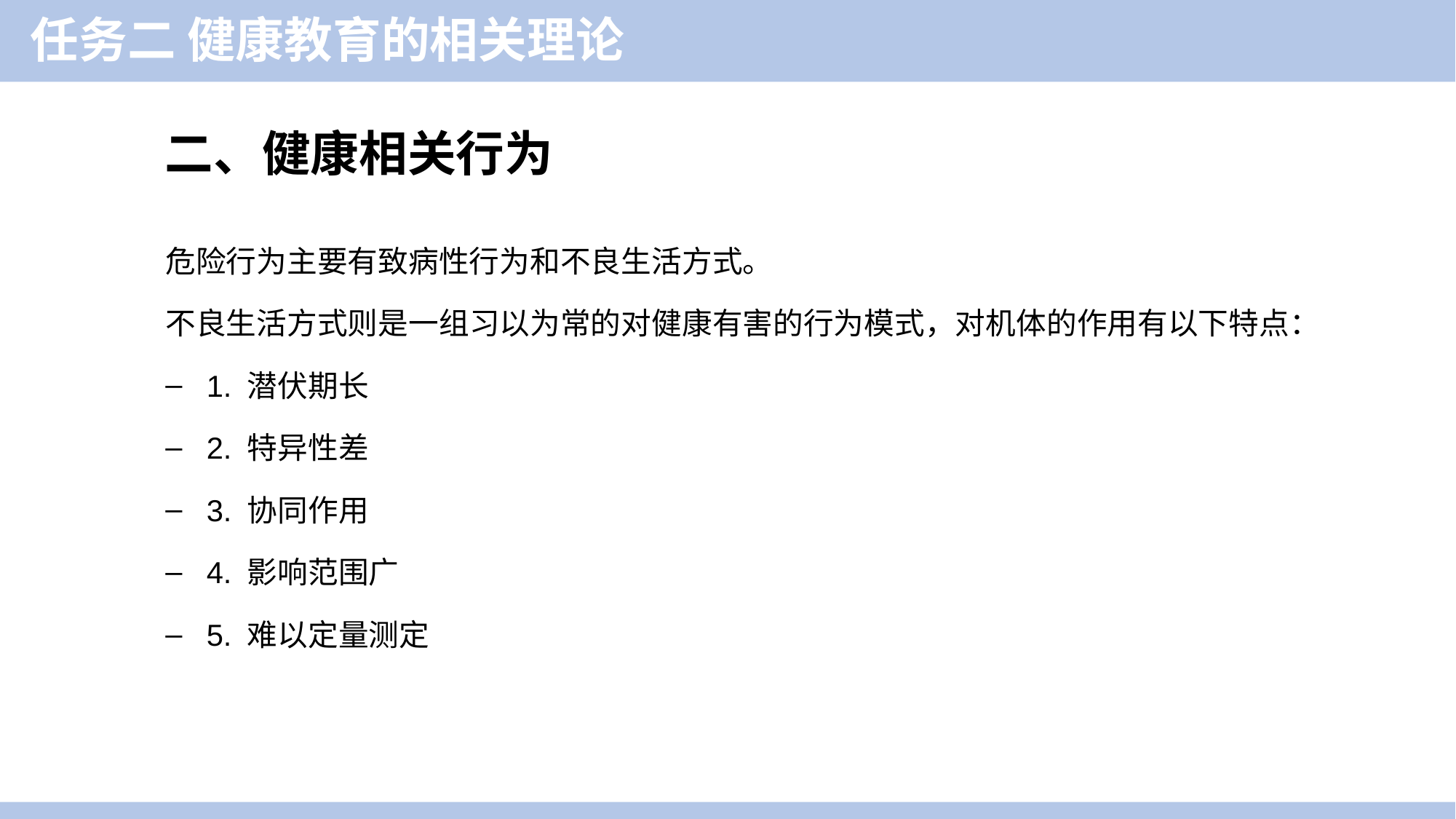

任务二 健康教育的相关理论
二、健康相关行为
危险行为主要有致病性行为和不良生活方式。
不良生活方式则是一组习以为常的对健康有害的行为模式，对机体的作用有以下特点：
1. 潜伏期长
2. 特异性差
3. 协同作用
4. 影响范围广
5. 难以定量测定